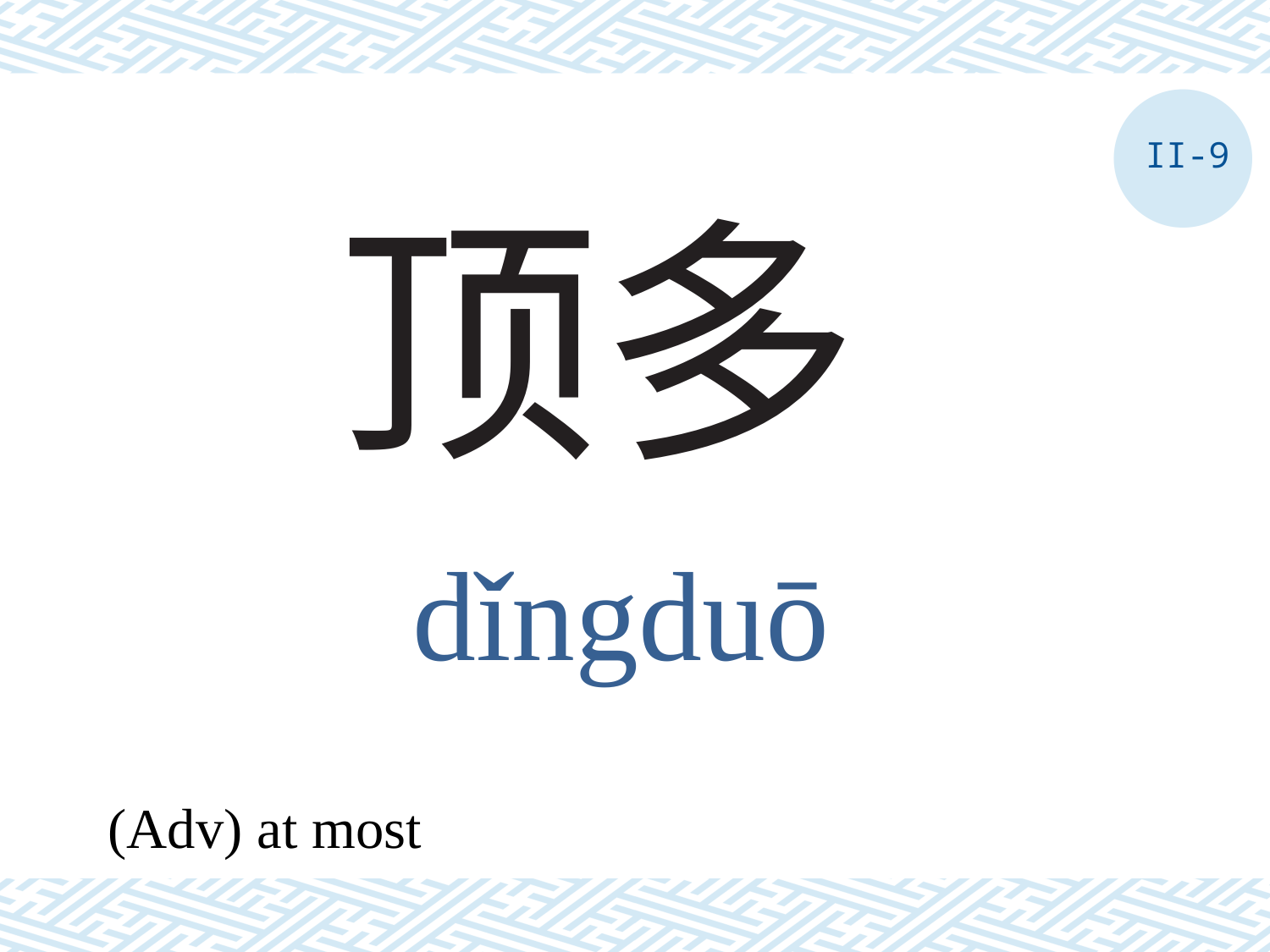

II-9

# 顶多
dǐngduō
(Adv) at most